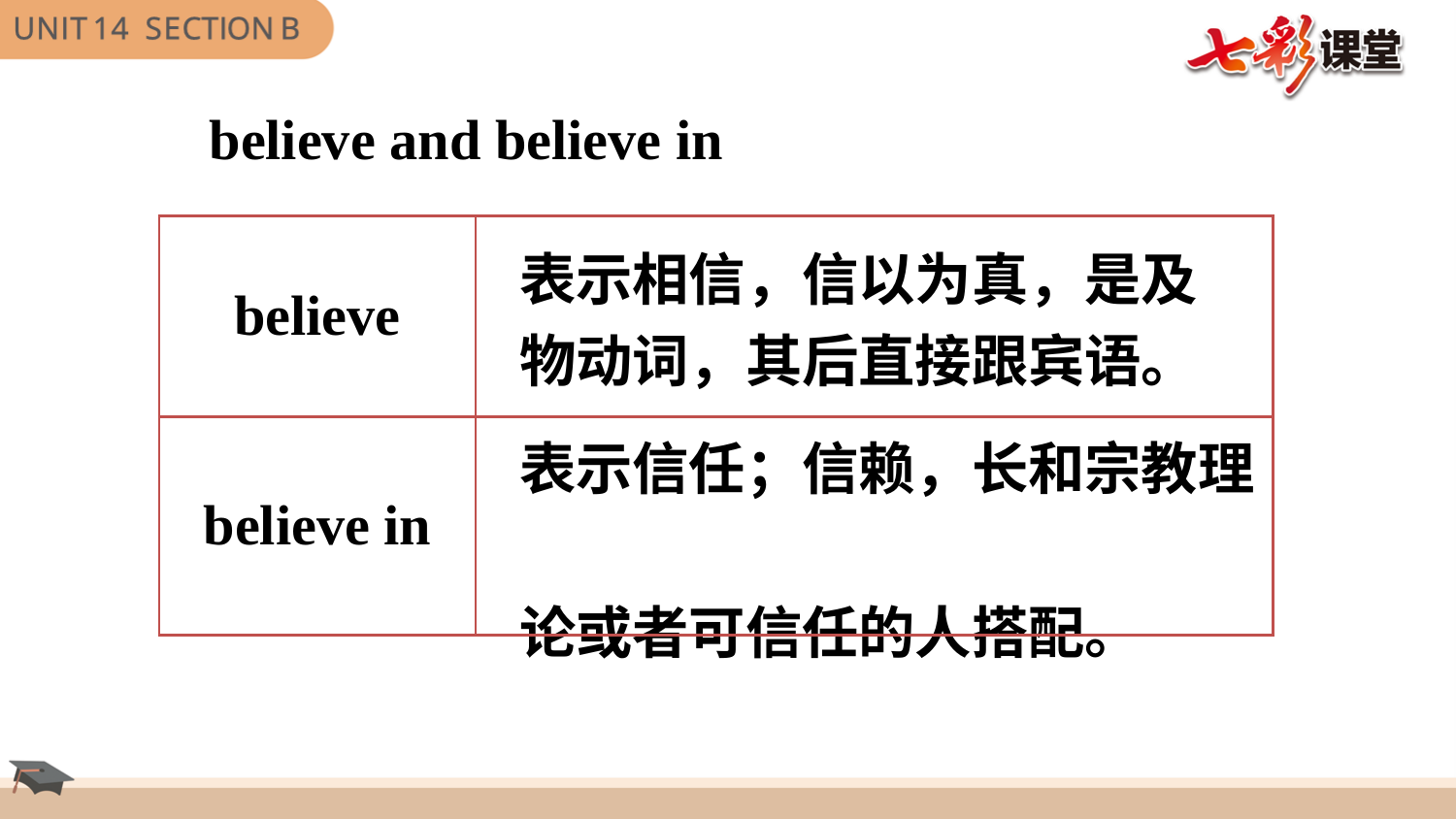

believe and believe in
| believe | 表示相信，信以为真，是及 物动词，其后直接跟宾语。 |
| --- | --- |
| believe in | 表示信任；信赖，长和宗教理 论或者可信任的人搭配。 |